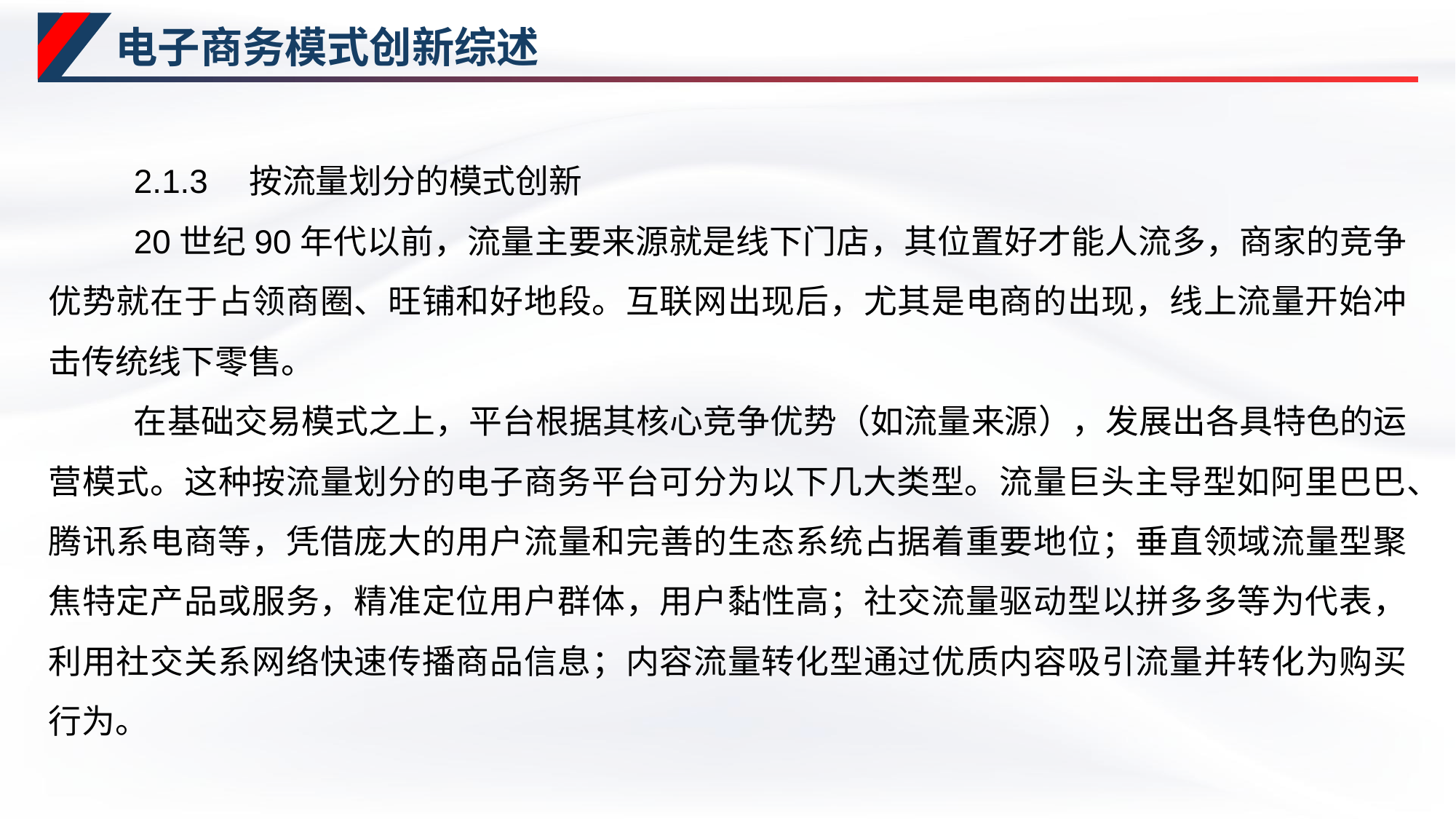

# 电子商务模式创新综述
2.1.3　按流量划分的模式创新
20世纪90年代以前，流量主要来源就是线下门店，其位置好才能人流多，商家的竞争优势就在于占领商圈、旺铺和好地段。互联网出现后，尤其是电商的出现，线上流量开始冲击传统线下零售。
在基础交易模式之上，平台根据其核心竞争优势（如流量来源），发展出各具特色的运营模式。这种按流量划分的电子商务平台可分为以下几大类型。流量巨头主导型如阿里巴巴、腾讯系电商等，凭借庞大的用户流量和完善的生态系统占据着重要地位；垂直领域流量型聚焦特定产品或服务，精准定位用户群体，用户黏性高；社交流量驱动型以拼多多等为代表，利用社交关系网络快速传播商品信息；内容流量转化型通过优质内容吸引流量并转化为购买行为。